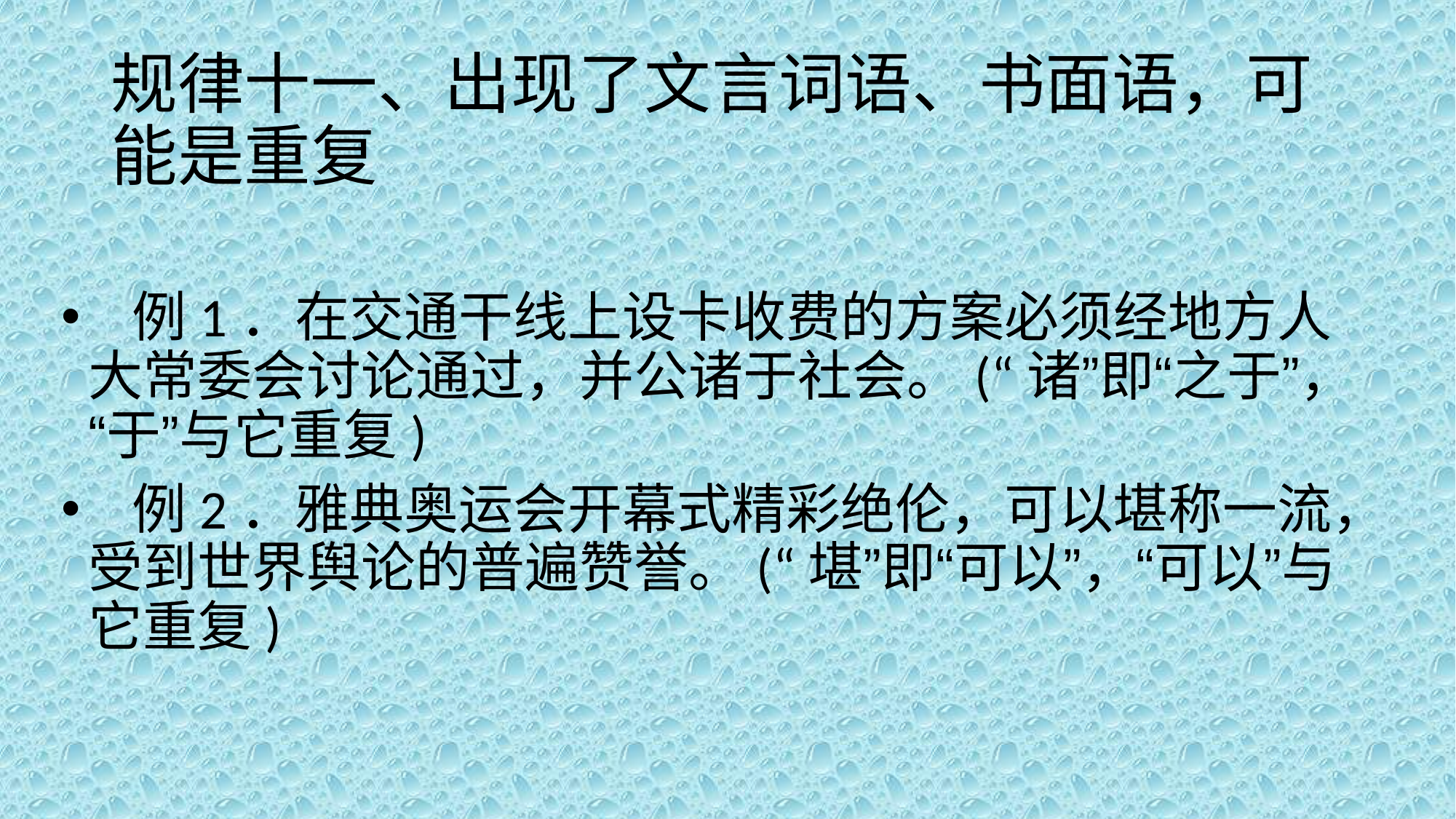

# 规律十一、出现了文言词语、书面语，可能是重复
  例1．在交通干线上设卡收费的方案必须经地方人大常委会讨论通过，并公诸于社会。(“诸”即“之于”，“于”与它重复)
  例2．雅典奥运会开幕式精彩绝伦，可以堪称一流，受到世界舆论的普遍赞誉。(“堪”即“可以”，“可以”与它重复)